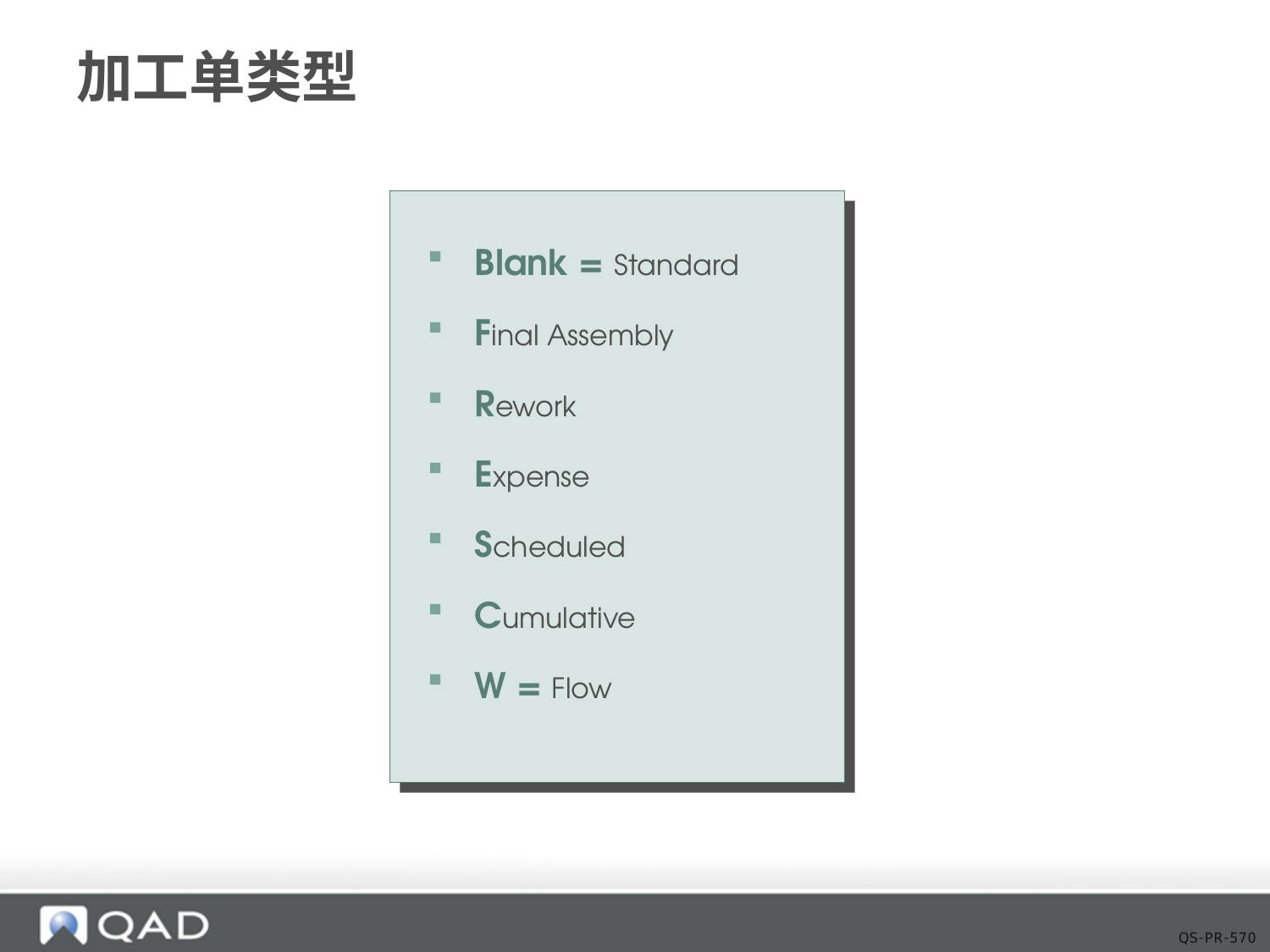

# 加工单类型

Blank = Standard
Final Assembly
Rework
Expense
Scheduled
Cumulative
W = Flow
QS-PR-570